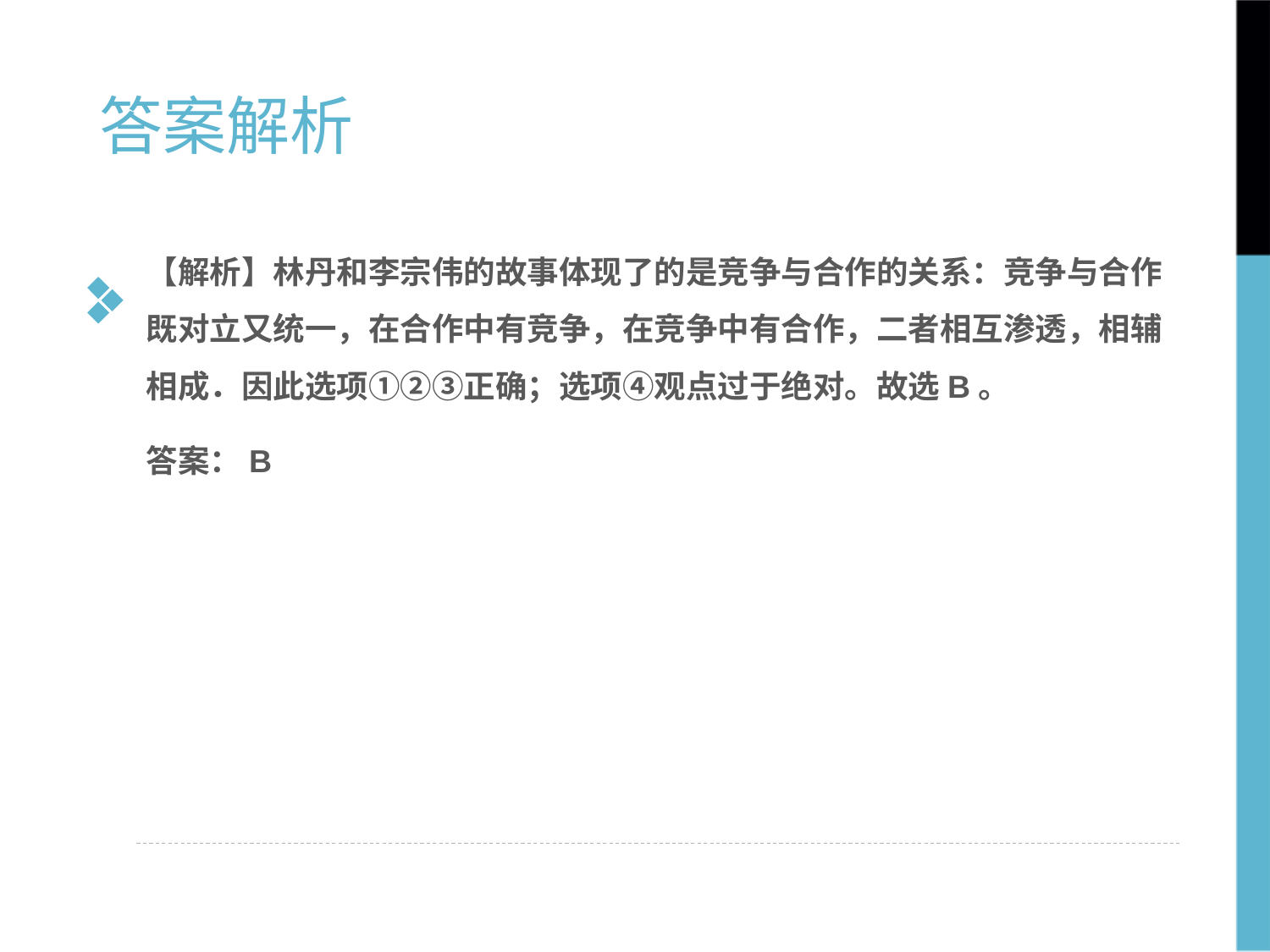

答案解析
【解析】林丹和李宗伟的故事体现了的是竞争与合作的关系：竞争与合作既对立又统一，在合作中有竞争，在竞争中有合作，二者相互渗透，相辅相成．因此选项①②③正确；选项④观点过于绝对。故选B。
答案：B